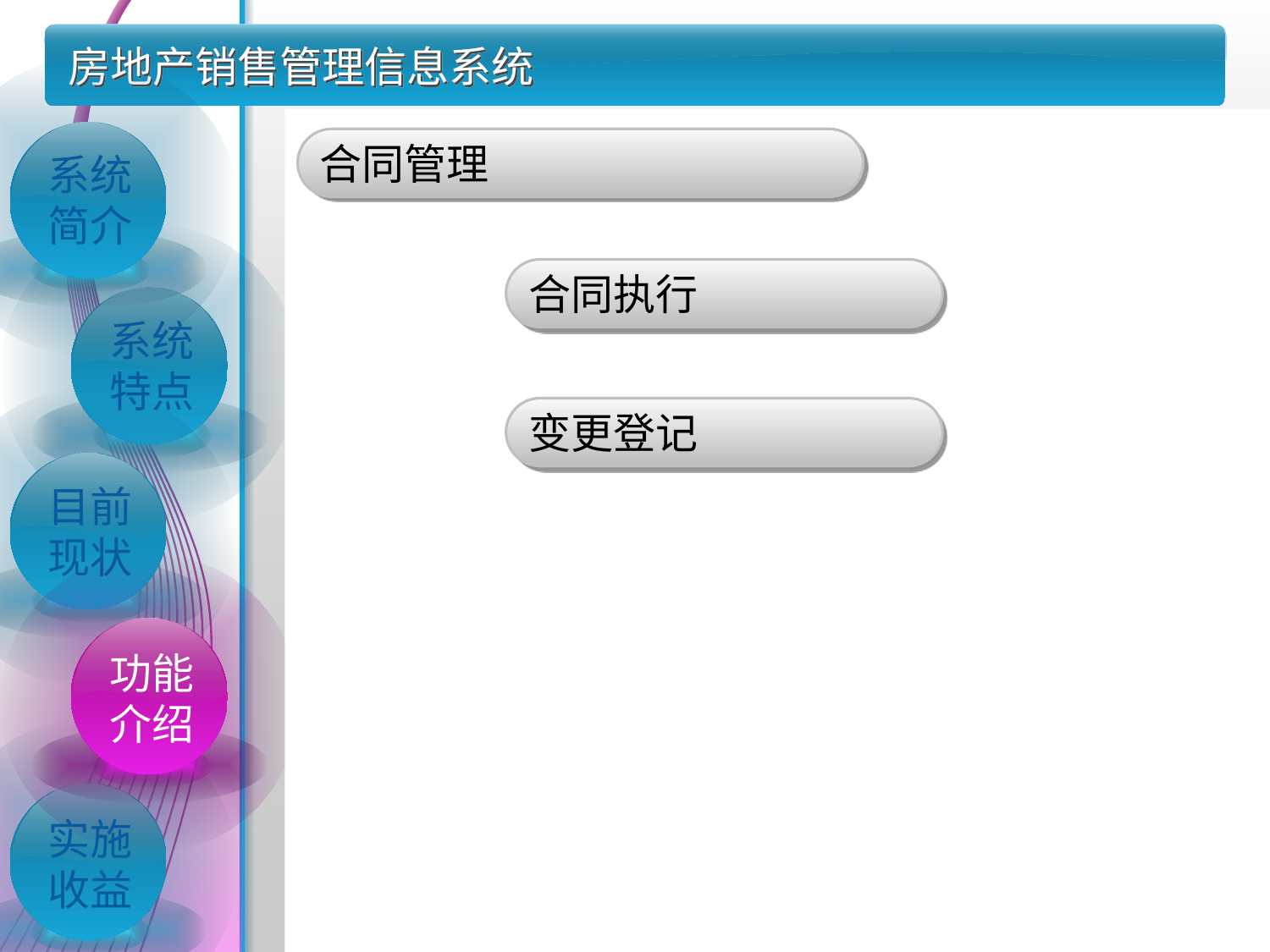

房地产销售管理信息系统

合同管理
系统简介

合同执行
系统特点

变更登记
目前现状

功能介绍

实施收益